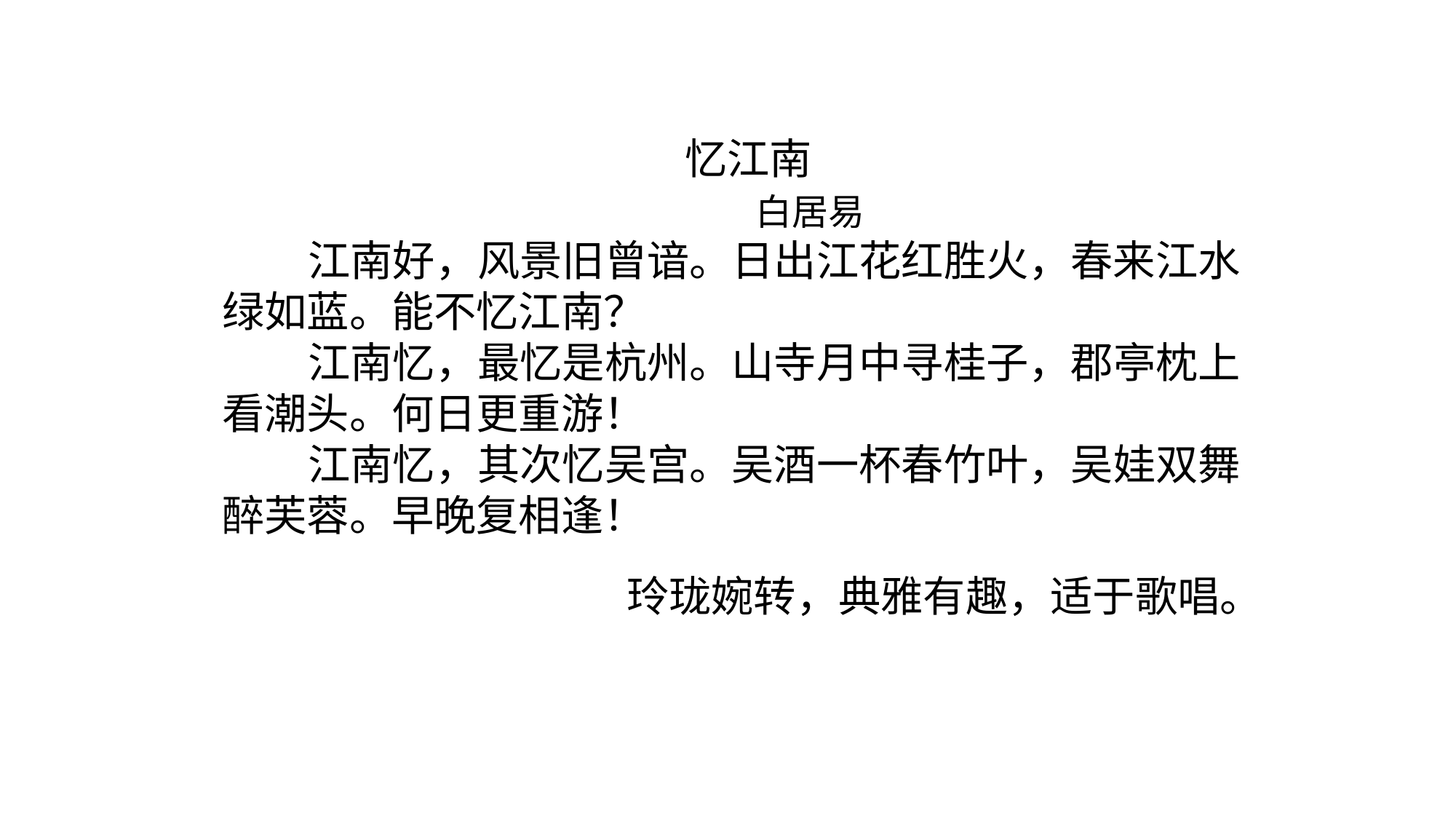

#
忆江南
            白居易
        江南好，风景旧曾谙。日出江花红胜火，春来江水绿如蓝。能不忆江南？
        江南忆，最忆是杭州。山寺月中寻桂子，郡亭枕上看潮头。何日更重游！
        江南忆，其次忆吴宫。吴酒一杯春竹叶，吴娃双舞醉芙蓉。早晚复相逢！
玲珑婉转，典雅有趣，适于歌唱。